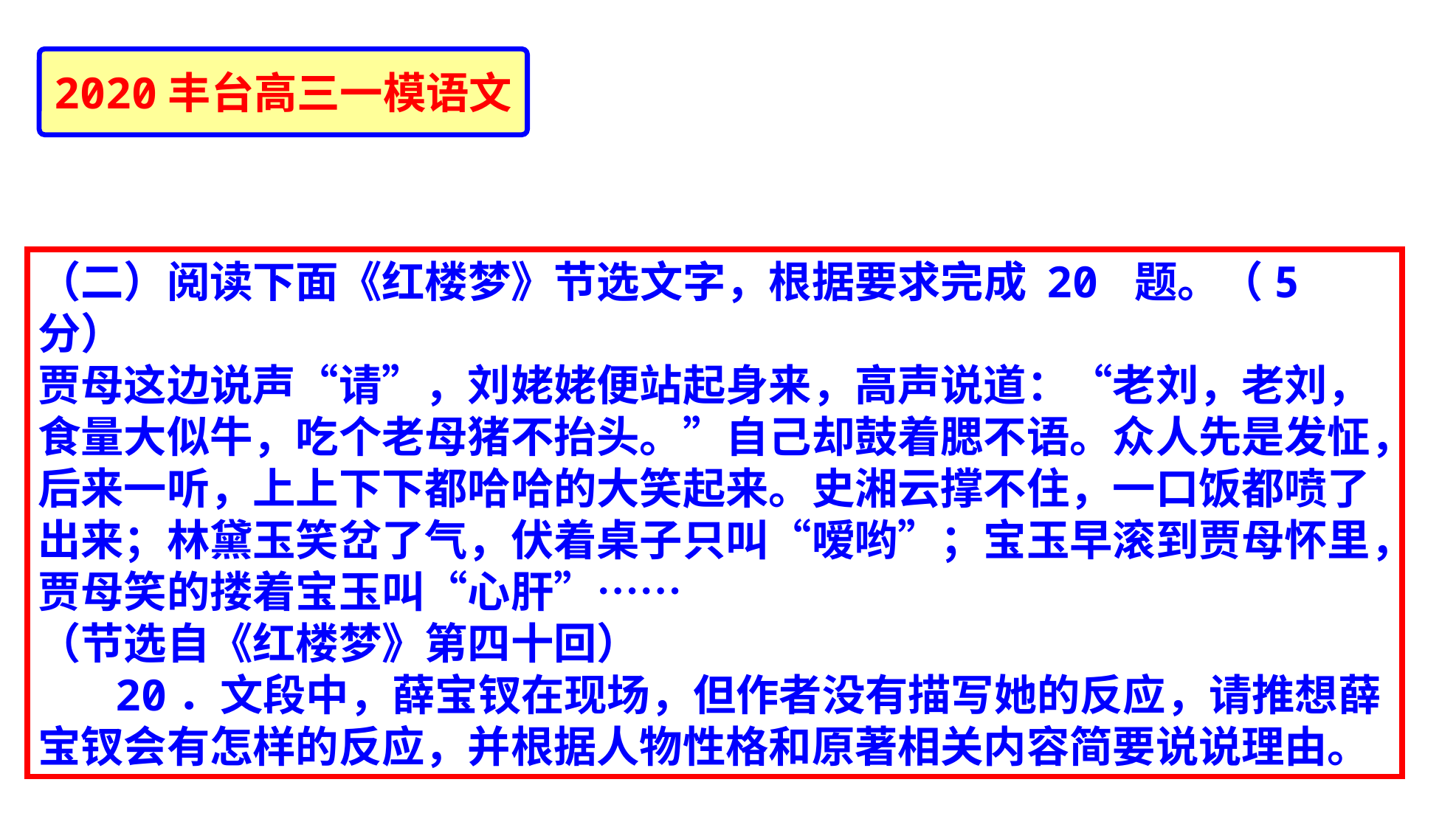

2020丰台高三一模语文
（二）阅读下面《红楼梦》节选文字，根据要求完成 20 题。（5 分）
贾母这边说声“请”，刘姥姥便站起身来，高声说道：“老刘，老刘，食量大似牛，吃个老母猪不抬头。”自己却鼓着腮不语。众人先是发怔，后来一听，上上下下都哈哈的大笑起来。史湘云撑不住，一口饭都喷了
出来；林黛玉笑岔了气，伏着桌子只叫“嗳哟”；宝玉早滚到贾母怀里，贾母笑的搂着宝玉叫“心肝”……
（节选自《红楼梦》第四十回）
   20．文段中，薛宝钗在现场，但作者没有描写她的反应，请推想薛宝钗会有怎样的反应，并根据人物性格和原著相关内容简要说说理由。